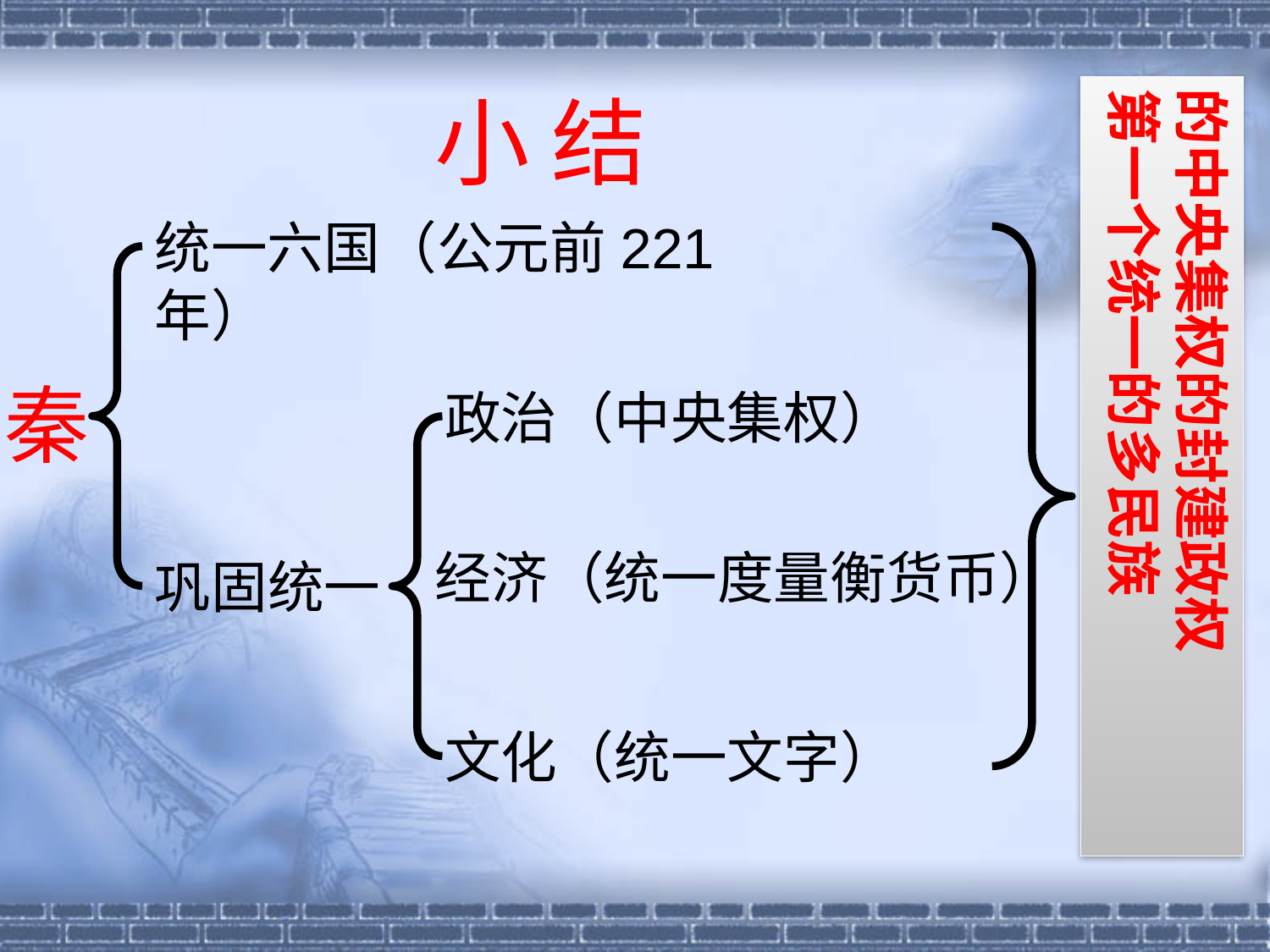

小 结
的中央集权的封建政权
第一个统一的多民族
统一六国（公元前221年）

秦
政治（中央集权）

巩固统一
经济（统一度量衡货币）
文化（统一文字）